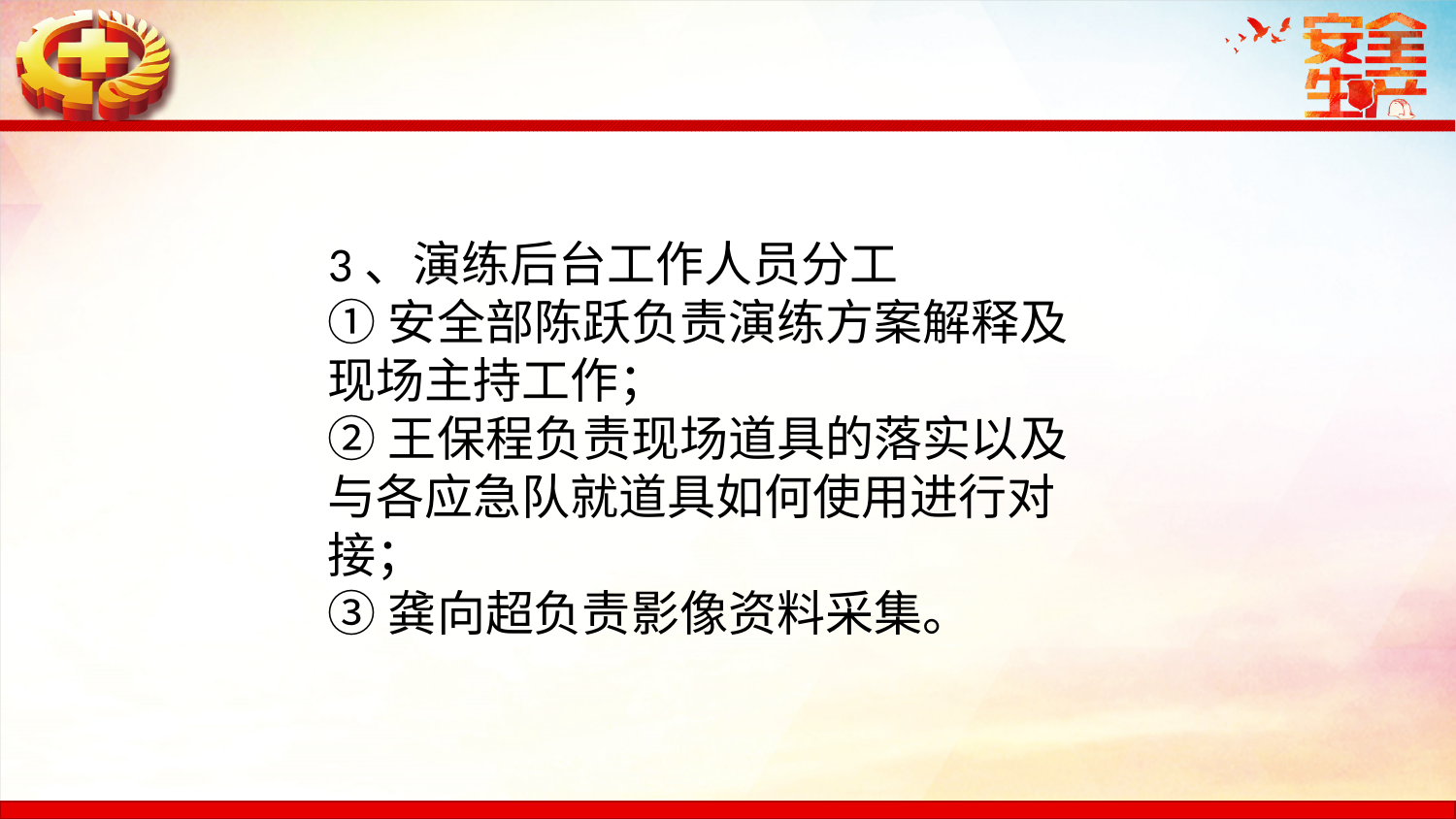

3、演练后台工作人员分工①安全部陈跃负责演练方案解释及现场主持工作；②王保程负责现场道具的落实以及与各应急队就道具如何使用进行对接；③龚向超负责影像资料采集。